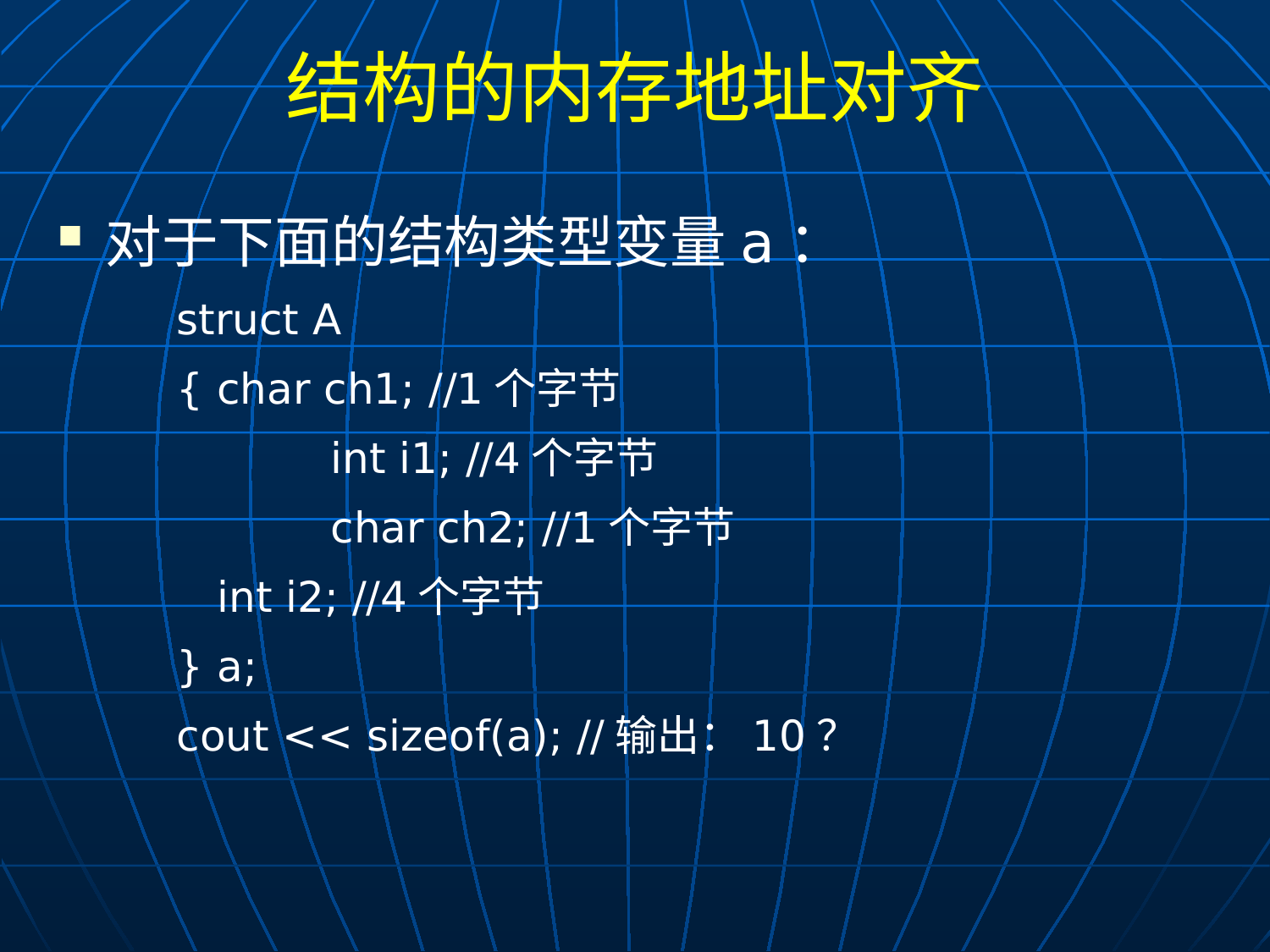

# 结构的内存地址对齐
对于下面的结构类型变量a：
struct A
{ char ch1; //1个字节
	  int i1; //4个字节
	  char ch2; //1个字节
   int i2; //4个字节
} a;
cout << sizeof(a); //输出：10？